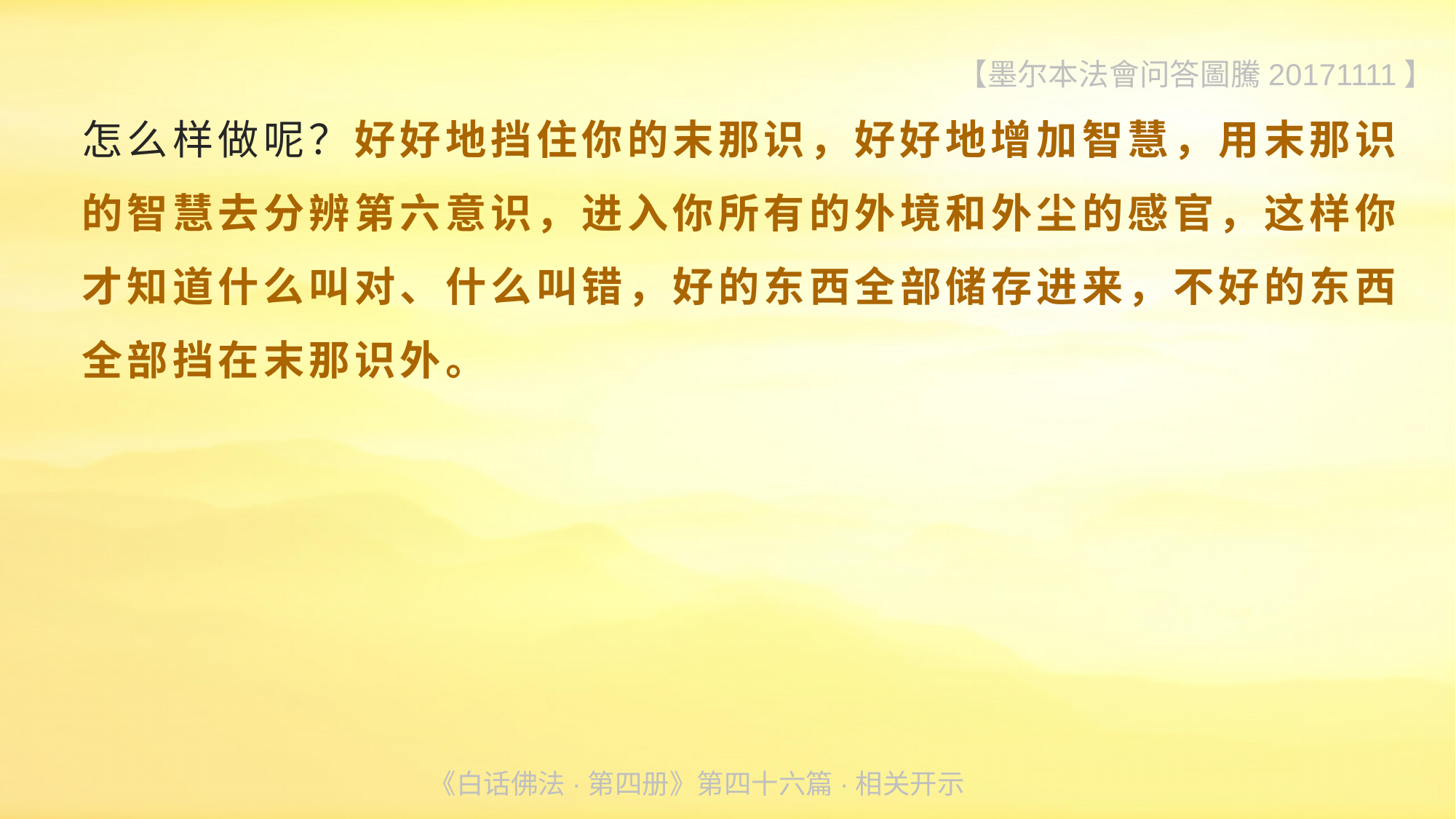

【墨尔本法會问答圖騰20171111】
怎么样做呢？好好地挡住你的末那识，好好地增加智慧，用末那识的智慧去分辨第六意识，进入你所有的外境和外尘的感官，这样你才知道什么叫对、什么叫错，好的东西全部储存进来，不好的东西全部挡在末那识外。

《白话佛法·第四册》第四十六篇·相关开示